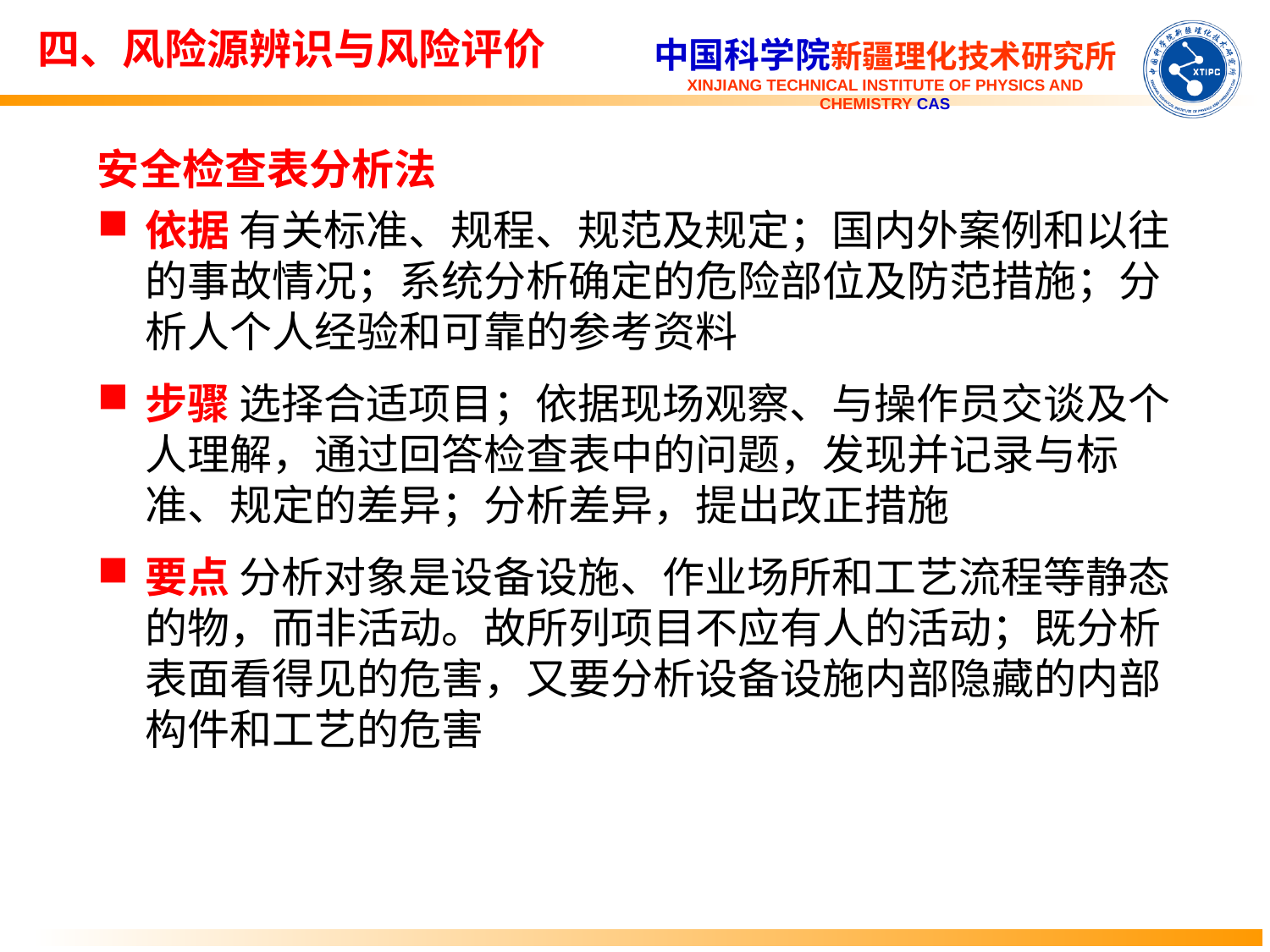

四、风险源辨识与风险评价
安全检查表分析法
依据 有关标准、规程、规范及规定；国内外案例和以往的事故情况；系统分析确定的危险部位及防范措施；分析人个人经验和可靠的参考资料
步骤 选择合适项目；依据现场观察、与操作员交谈及个人理解，通过回答检查表中的问题，发现并记录与标准、规定的差异；分析差异，提出改正措施
要点 分析对象是设备设施、作业场所和工艺流程等静态的物，而非活动。故所列项目不应有人的活动；既分析表面看得见的危害，又要分析设备设施内部隐藏的内部构件和工艺的危害